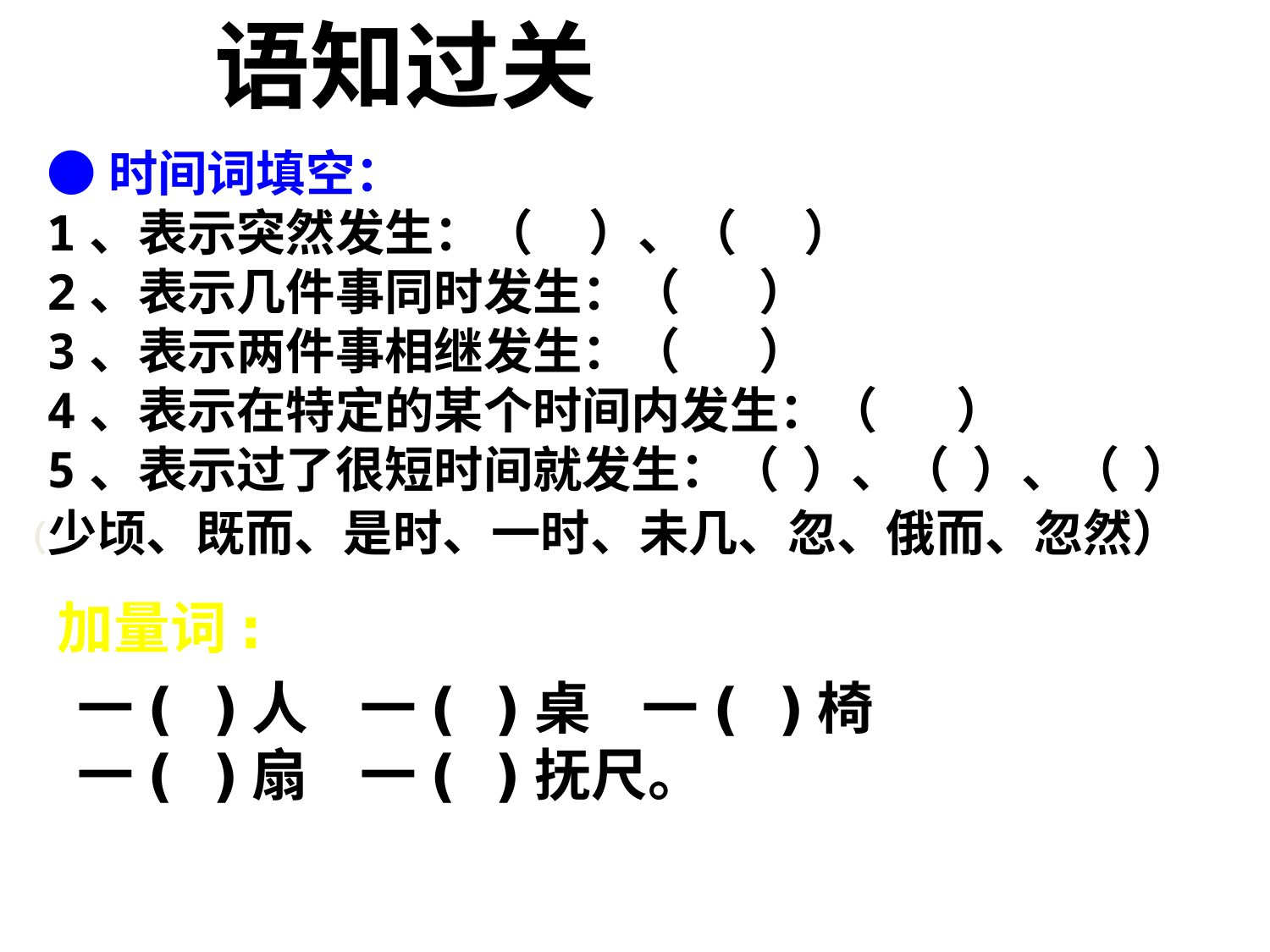

语知过关
●时间词填空：
1、表示突然发生：（     ）、（      ）
2、表示几件事同时发生：（       ）
3、表示两件事相继发生：（       ）
4、表示在特定的某个时间内发生：（       ）
5、表示过了很短时间就发生：（  ）、（  ）、（  ）
（少顷、既而、是时、一时、未几、忽、俄而、忽然）
加量词:
一(  )人    一(  )桌    一(  )椅    一(  )扇    一(  )抚尺。